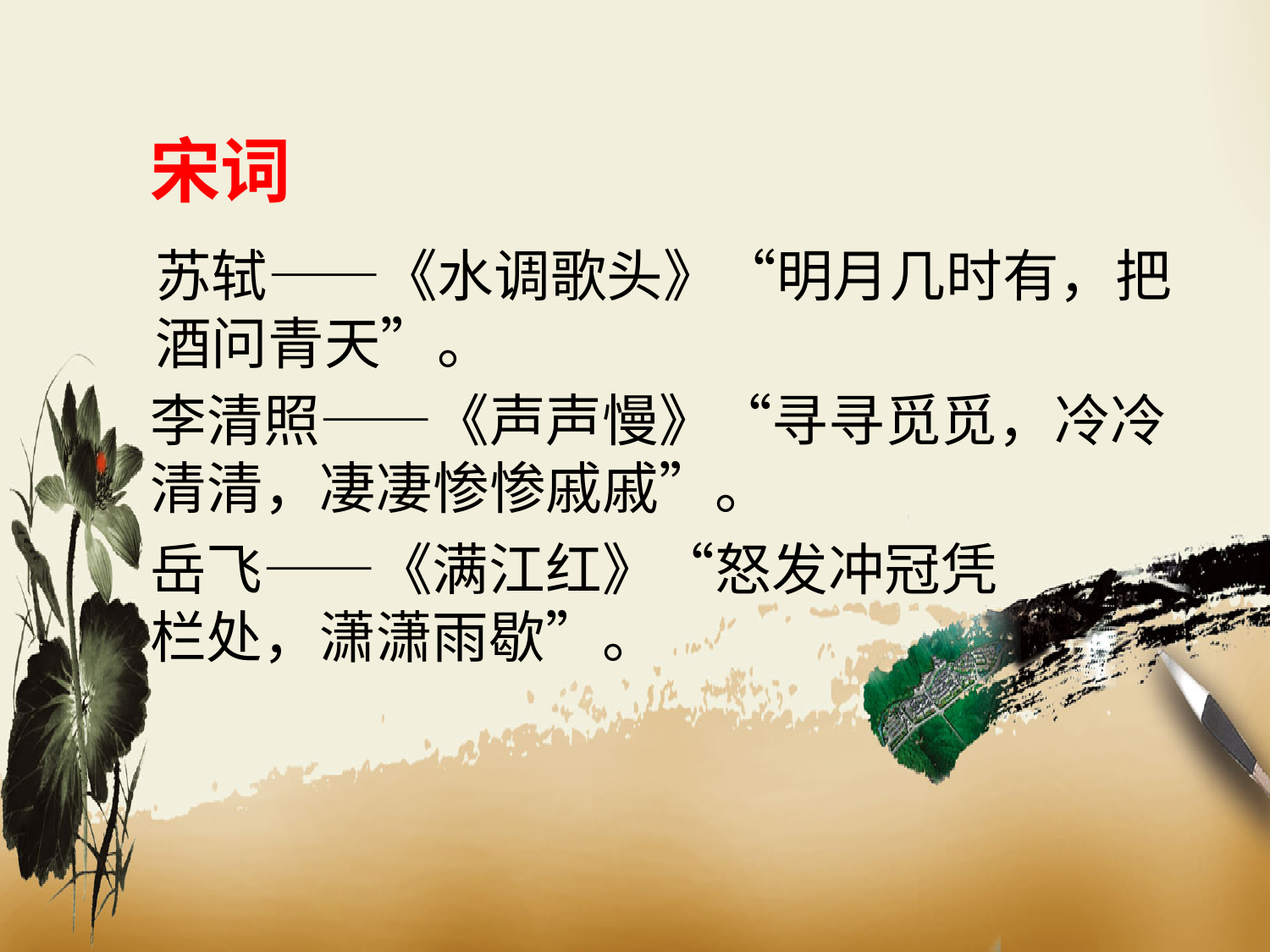

宋词
苏轼——《水调歌头》“明月几时有，把酒问青天”。
李清照——《声声慢》“寻寻觅觅，冷冷清清，凄凄惨惨戚戚”。
岳飞——《满江红》“怒发冲冠凭栏处，潇潇雨歇”。